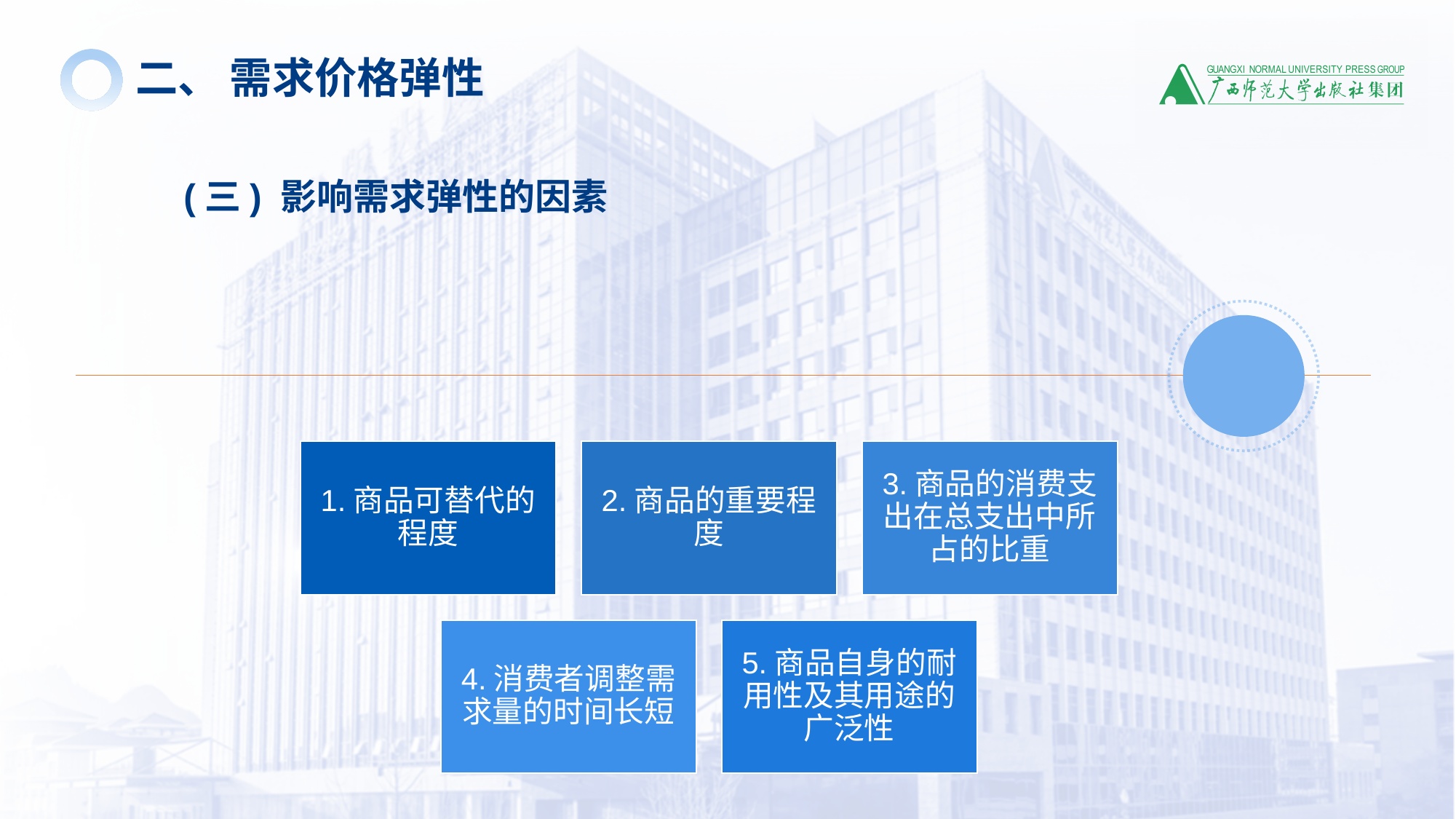

二、 需求价格弹性

(三) 影响需求弹性的因素

1.商品可替代的程度
2.商品的重要程度
3.商品的消费支出在总支出中所占的比重
4.消费者调整需求量的时间长短
5.商品自身的耐用性及其用途的广泛性